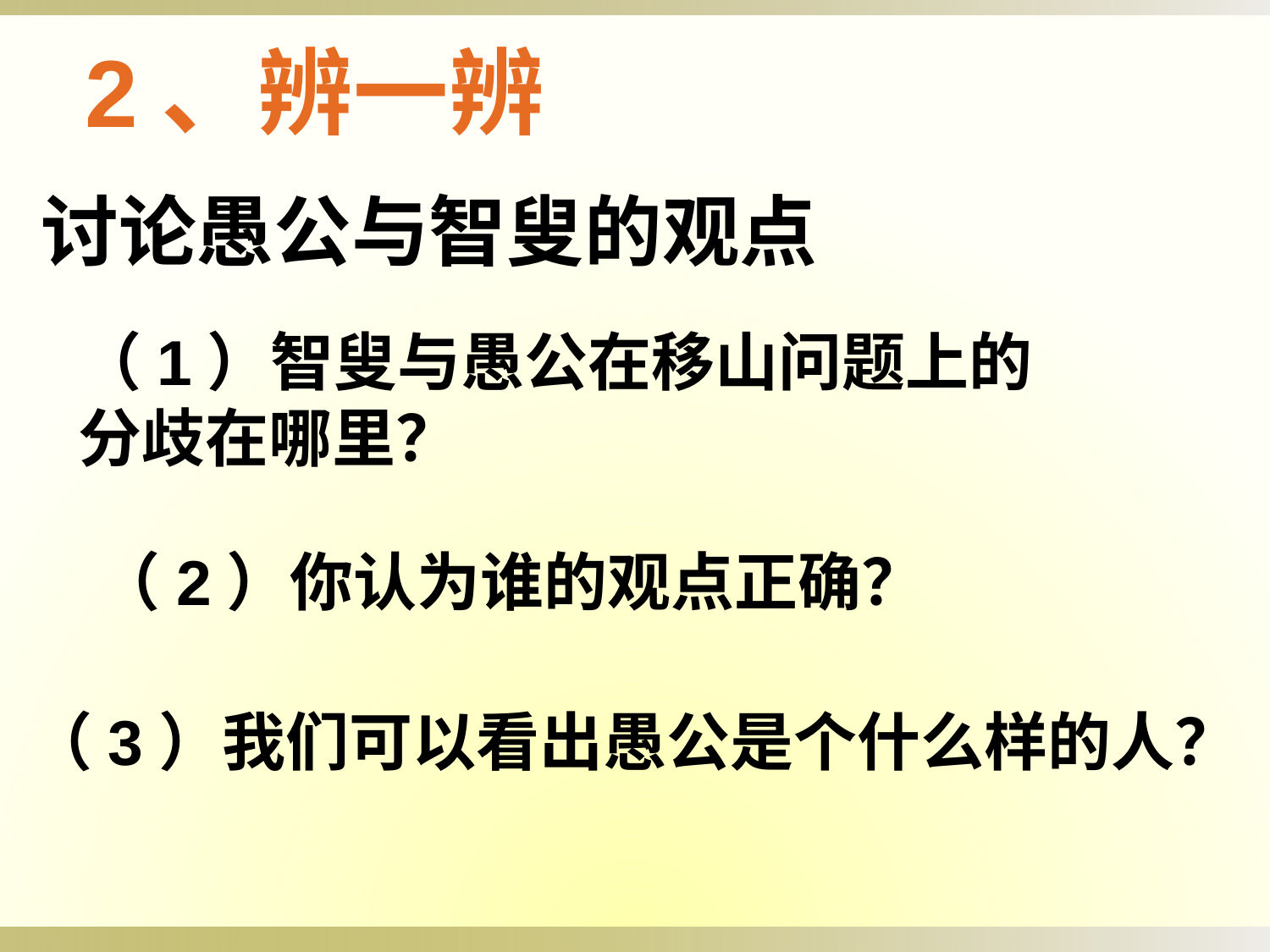

2、辨一辨
讨论愚公与智叟的观点
（1）智叟与愚公在移山问题上的
分歧在哪里？
（2）你认为谁的观点正确？
（3）我们可以看出愚公是个什么样的人？